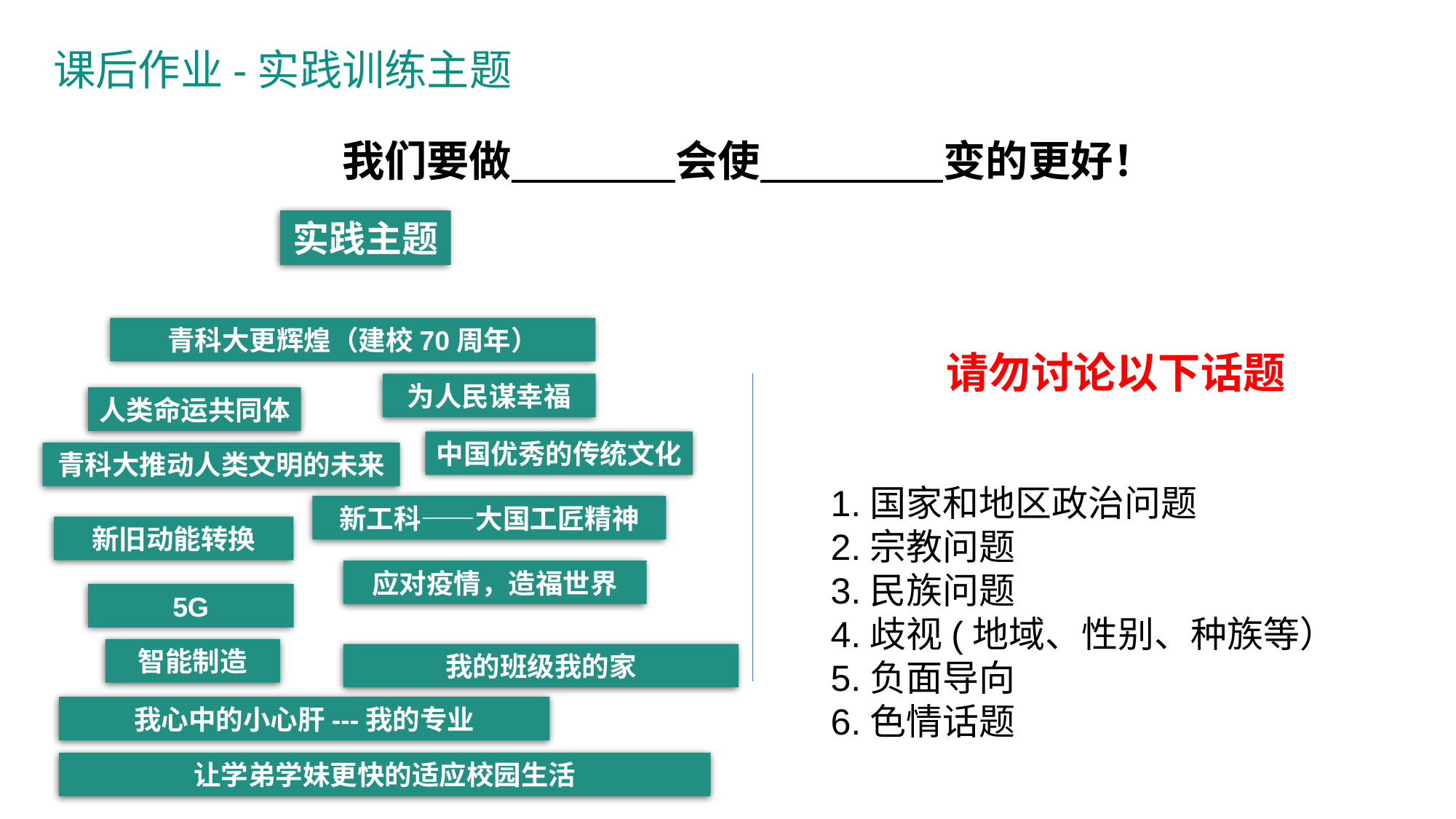

实践训练
# 课后作业-实践训练主题
我们要做                 会使                   变的更好！
实践主题
青科大更辉煌（建校70周年）
请勿讨论以下话题

1.国家和地区政治问题
2.宗教问题
3.民族问题
4.歧视(地域、性别、种族等）
5.负面导向
6.色情话题
为人民谋幸福
人类命运共同体
中国优秀的传统文化
青科大推动人类文明的未来
新工科——大国工匠精神
新旧动能转换
应对疫情，造福世界
5G
智能制造
我的班级我的家
我心中的小心肝---我的专业
让学弟学妹更快的适应校园生活